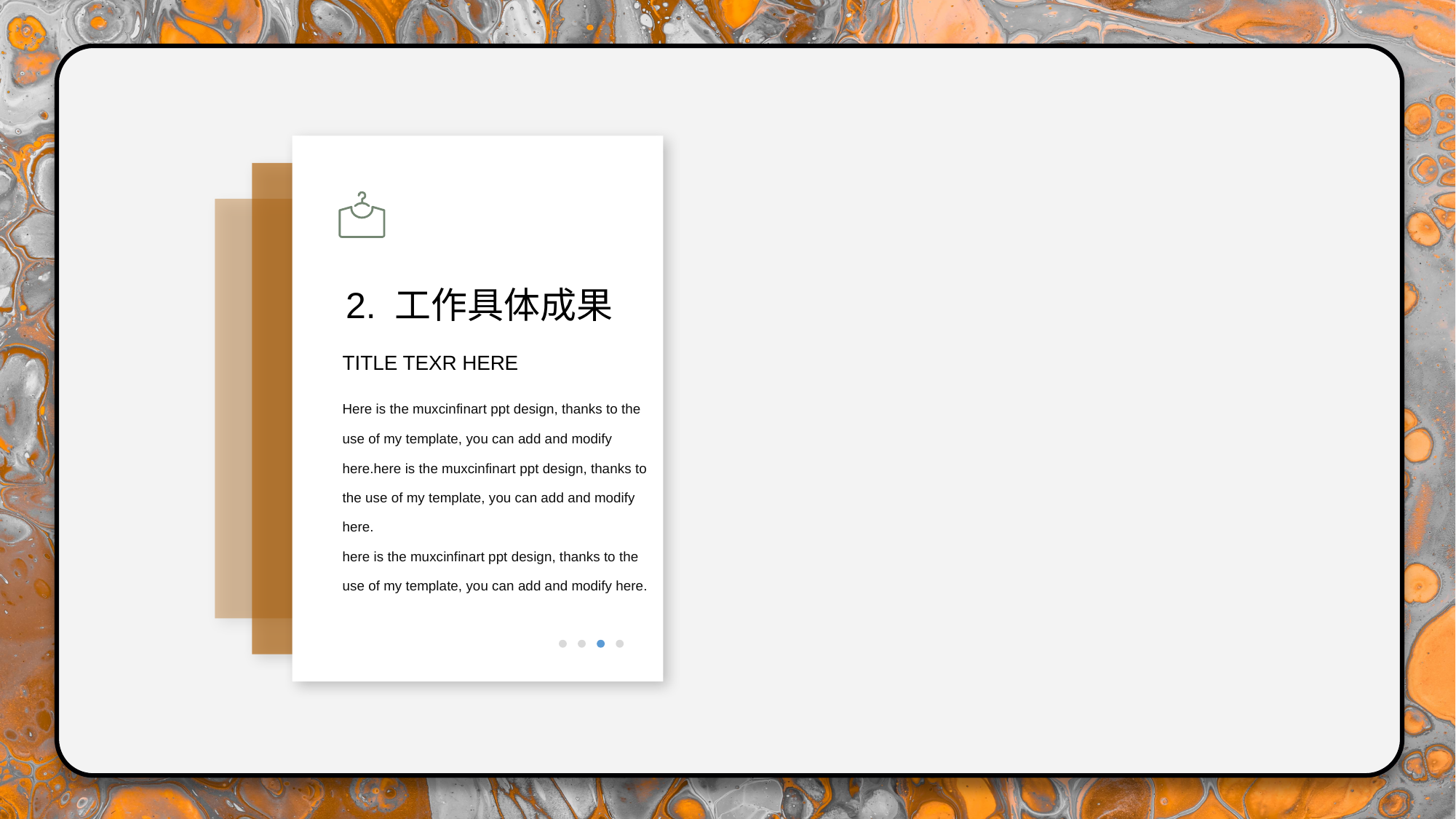

2. 工作具体成果
TITLE TEXR HERE
Here is the muxcinfinart ppt design, thanks to the use of my template, you can add and modify here.here is the muxcinfinart ppt design, thanks to the use of my template, you can add and modify here.
here is the muxcinfinart ppt design, thanks to the use of my template, you can add and modify here.